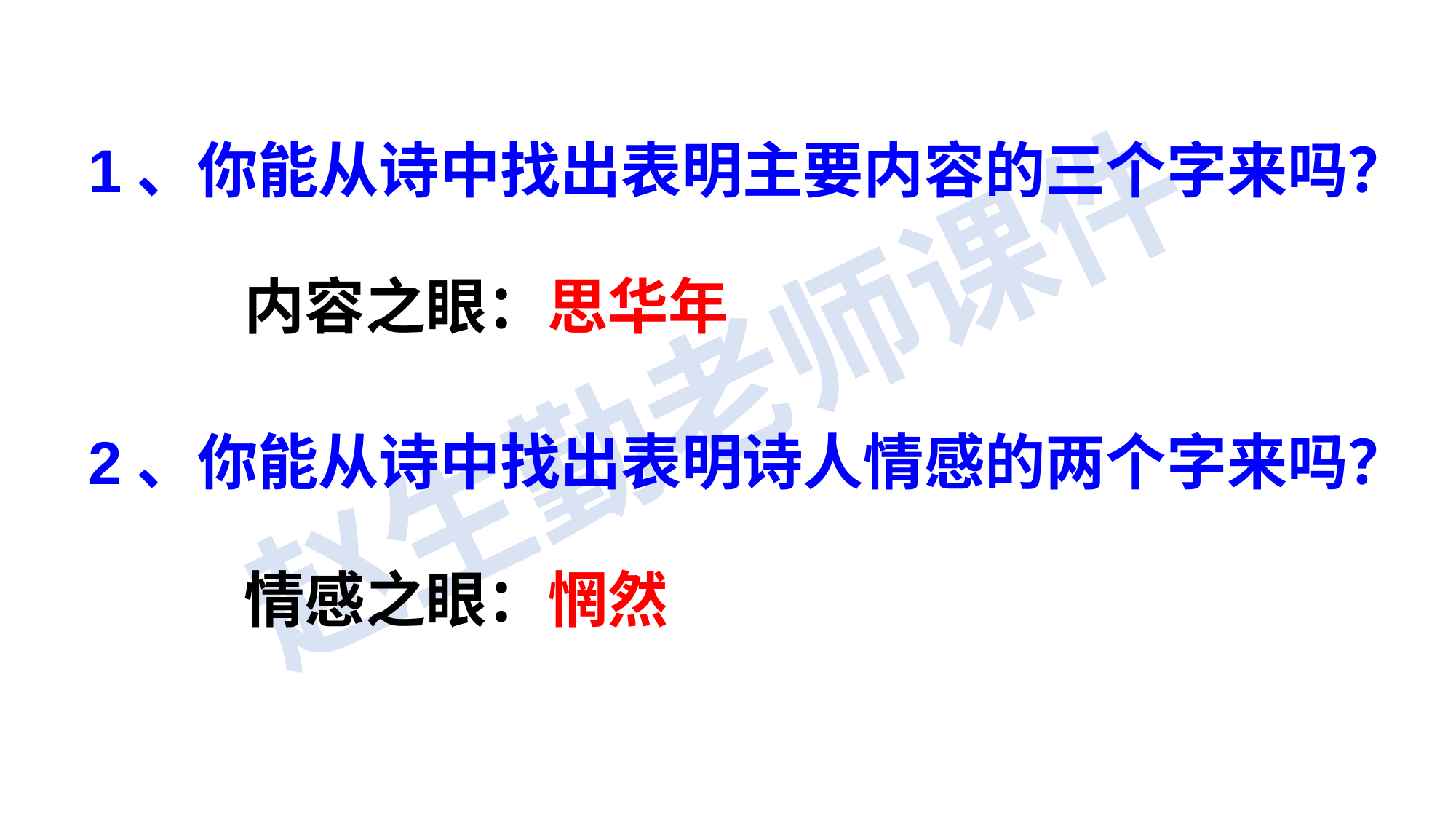

1、你能从诗中找出表明主要内容的三个字来吗？

2、你能从诗中找出表明诗人情感的两个字来吗？
内容之眼：思华年
情感之眼：惘然